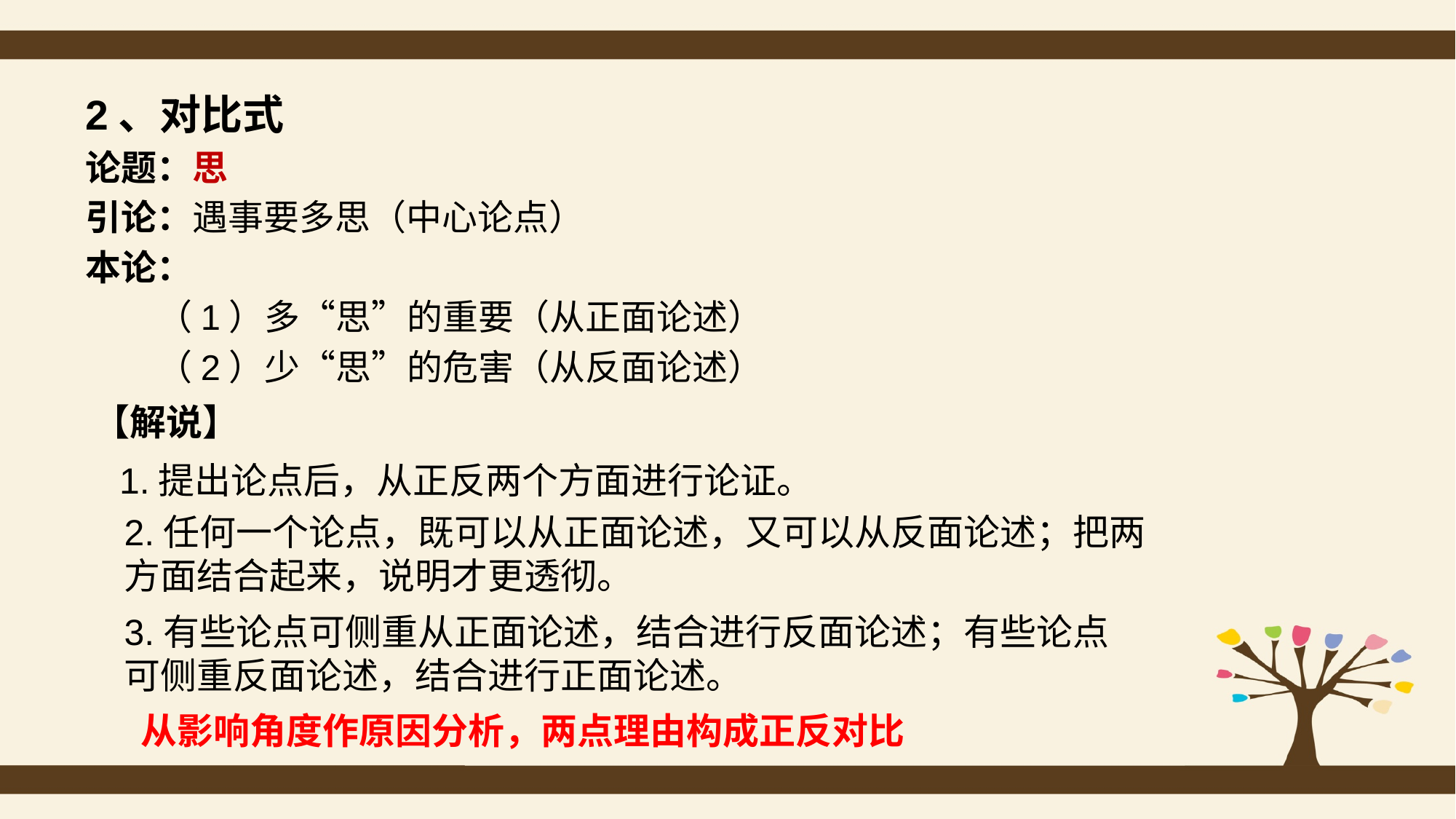

2、对比式
论题：思
引论：遇事要多思（中心论点）
本论：
　　（1）多“思”的重要（从正面论述）
　　（2）少“思”的危害（从反面论述）
【解说】
1.提出论点后，从正反两个方面进行论证。
2.任何一个论点，既可以从正面论述，又可以从反面论述；把两方面结合起来，说明才更透彻。
3.有些论点可侧重从正面论述，结合进行反面论述；有些论点可侧重反面论述，结合进行正面论述。
 从影响角度作原因分析，两点理由构成正反对比